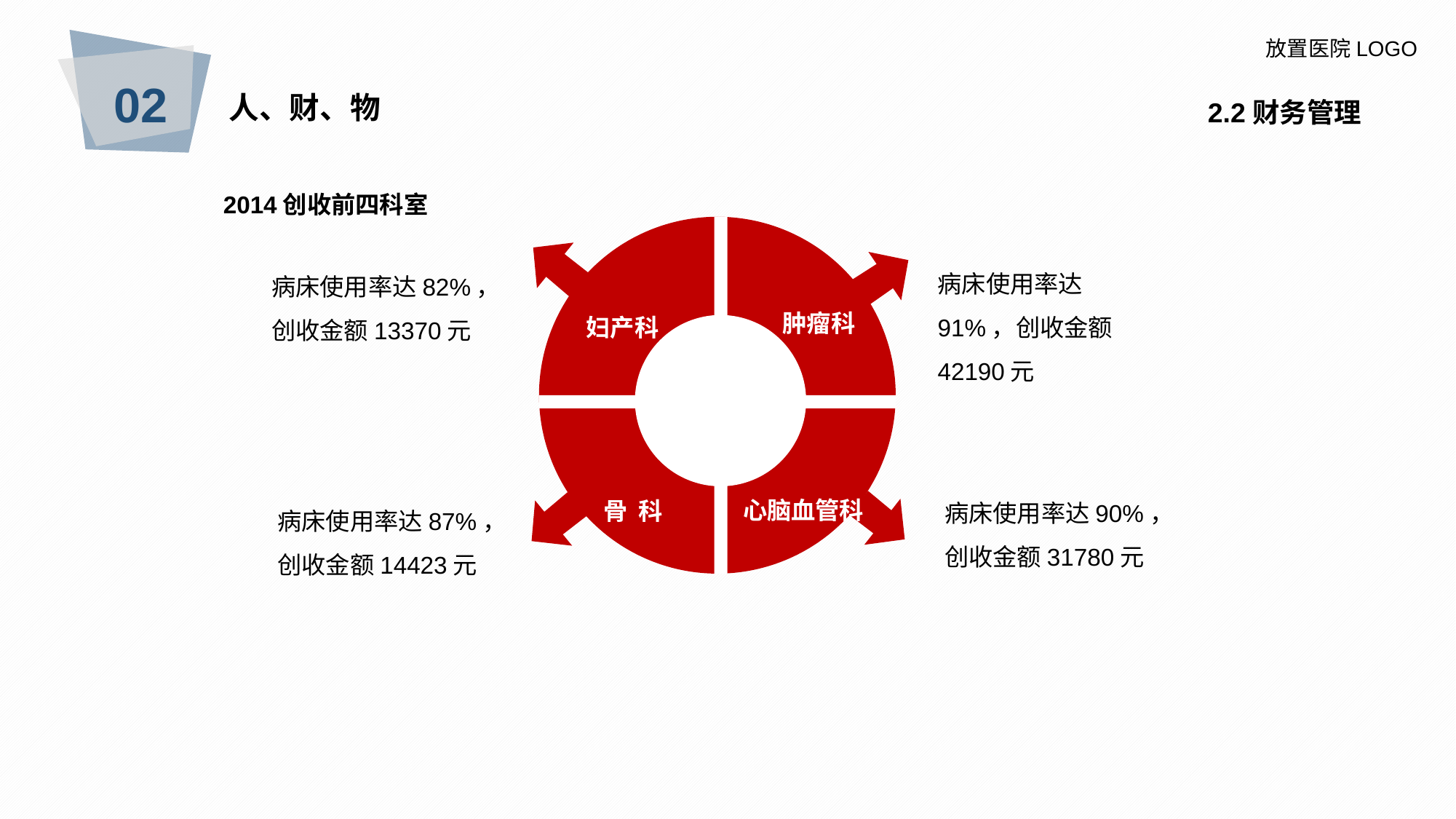

02
放置医院LOGO
人、财、物
2.2财务管理
2014创收前四科室

病床使用率达91%，创收金额42190元
病床使用率达82%，
创收金额13370元
肿瘤科
妇产科
心脑血管科
骨  科
病床使用率达90%，创收金额31780元
病床使用率达87%，创收金额14423元